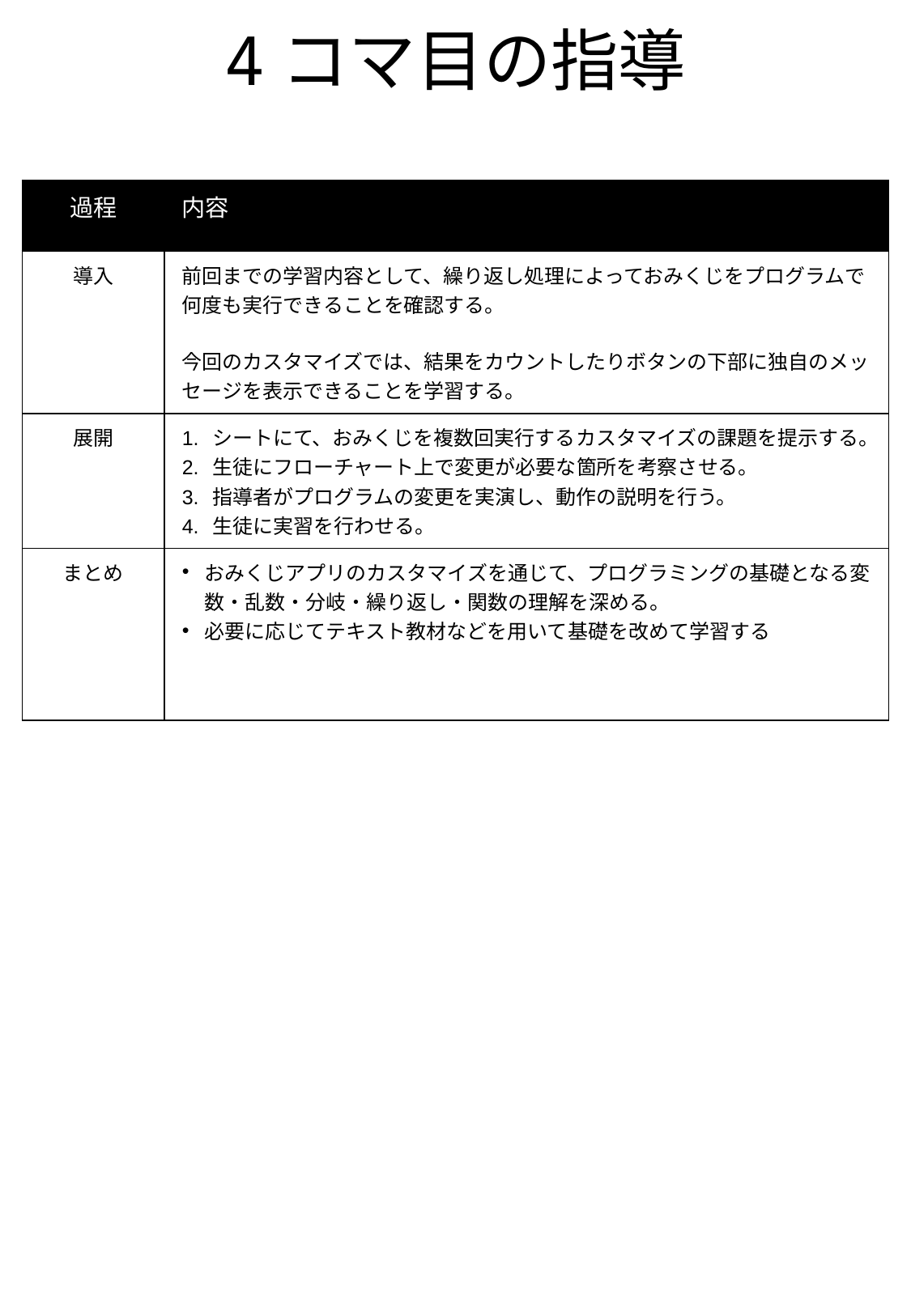

# 4コマ目の指導
| 過程 | 内容 |
| --- | --- |
| 導入 | 前回までの学習内容として、繰り返し処理によっておみくじをプログラムで何度も実行できることを確認する。 今回のカスタマイズでは、結果をカウントしたりボタンの下部に独自のメッセージを表示できることを学習する。 |
| 展開 | シートにて、おみくじを複数回実行するカスタマイズの課題を提示する。 生徒にフローチャート上で変更が必要な箇所を考察させる。 指導者がプログラムの変更を実演し、動作の説明を行う。 生徒に実習を行わせる。 |
| まとめ | おみくじアプリのカスタマイズを通じて、プログラミングの基礎となる変数・乱数・分岐・繰り返し・関数の理解を深める。 必要に応じてテキスト教材などを用いて基礎を改めて学習する |